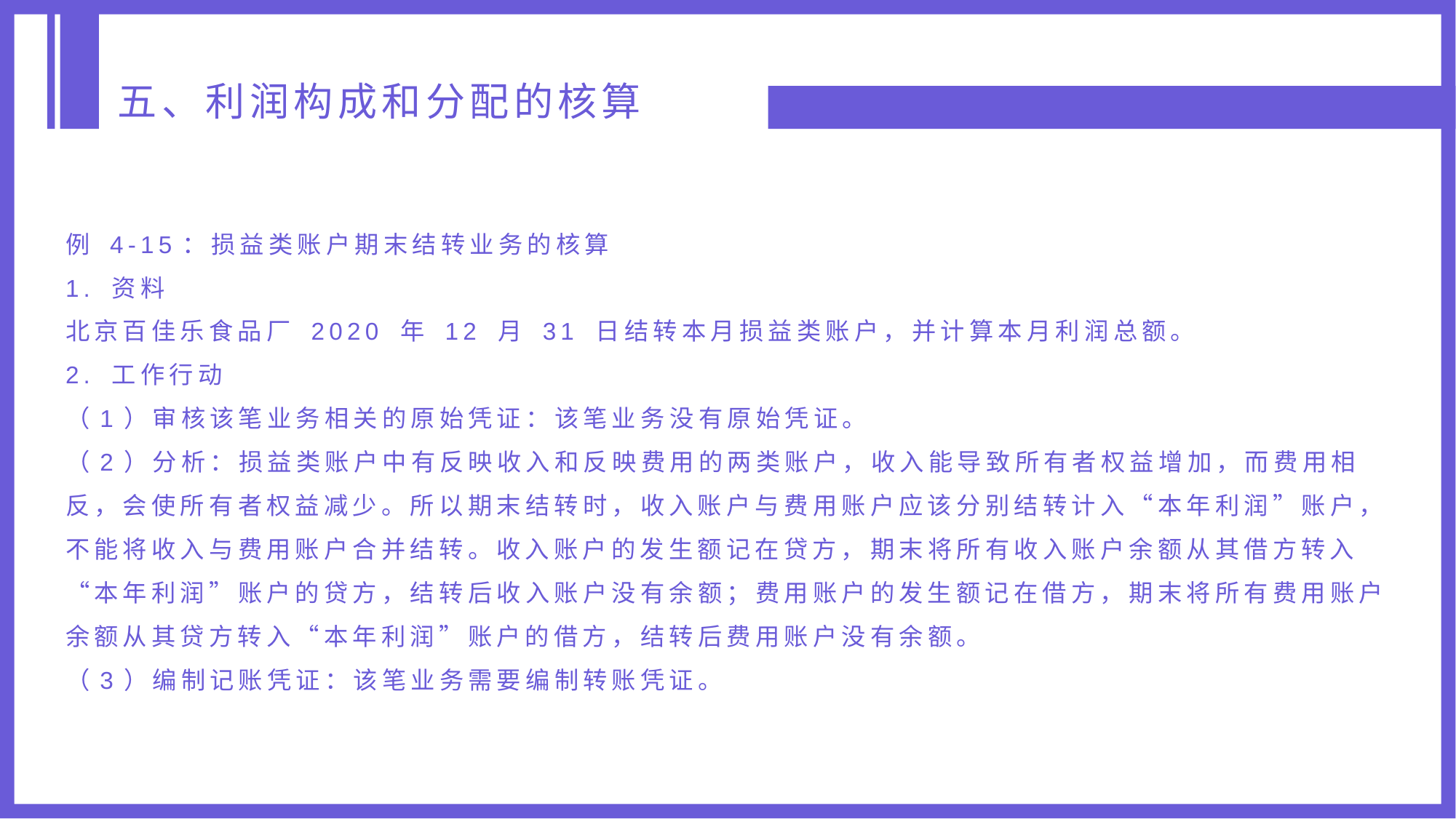

五、利润构成和分配的核算
例 4-15：损益类账户期末结转业务的核算
1. 资料
北京百佳乐食品厂 2020 年 12 月 31 日结转本月损益类账户，并计算本月利润总额。
2. 工作行动
（1）审核该笔业务相关的原始凭证：该笔业务没有原始凭证。
（2）分析：损益类账户中有反映收入和反映费用的两类账户，收入能导致所有者权益增加，而费用相反，会使所有者权益减少。所以期末结转时，收入账户与费用账户应该分别结转计入“本年利润”账户，不能将收入与费用账户合并结转。收入账户的发生额记在贷方，期末将所有收入账户余额从其借方转入“本年利润”账户的贷方，结转后收入账户没有余额；费用账户的发生额记在借方，期末将所有费用账户余额从其贷方转入“本年利润”账户的借方，结转后费用账户没有余额。
（3）编制记账凭证：该笔业务需要编制转账凭证。